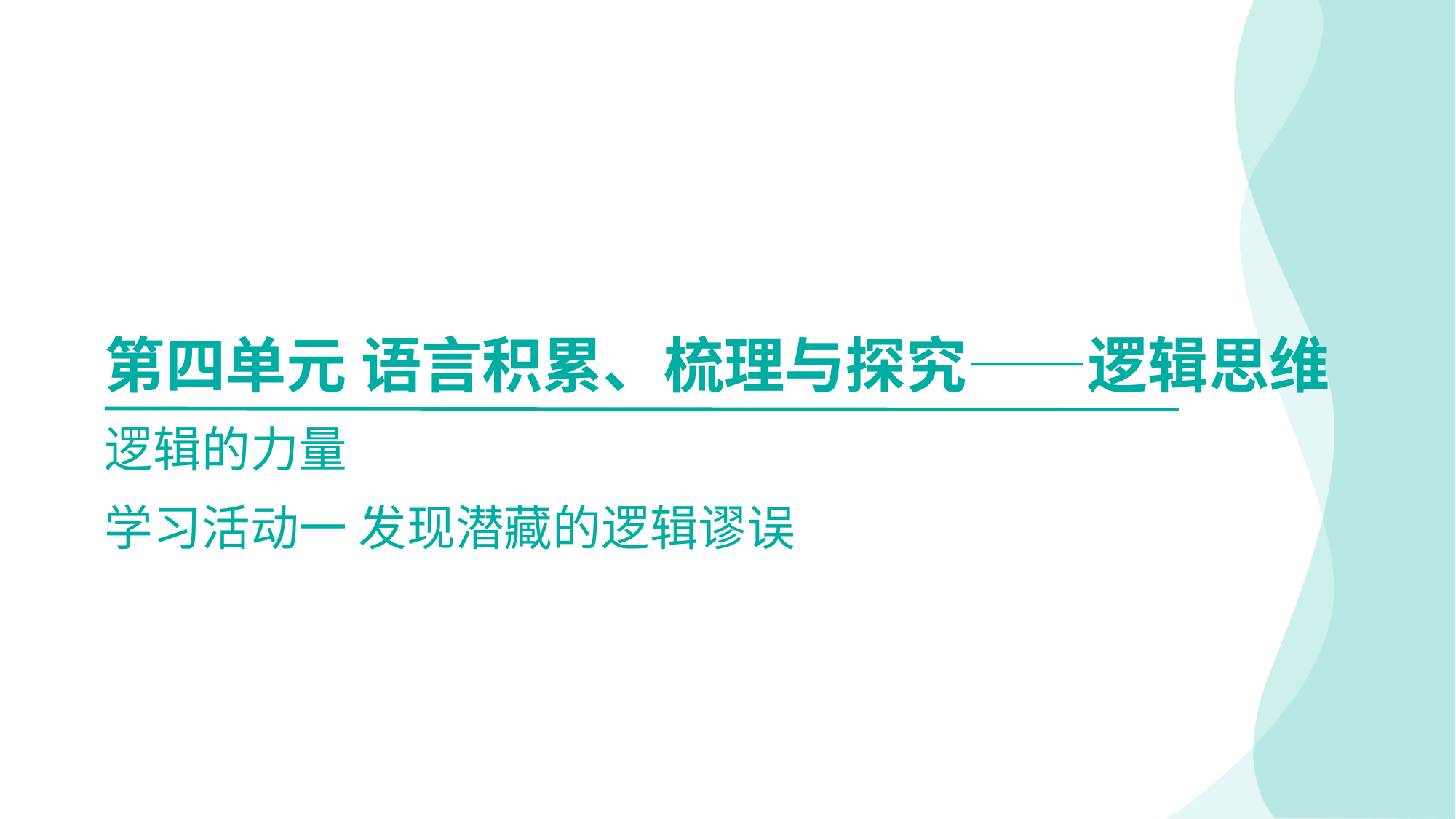

第四单元 语言积累、梳理与探究——逻辑思维

逻辑的力量
学习活动一 发现潜藏的逻辑谬误